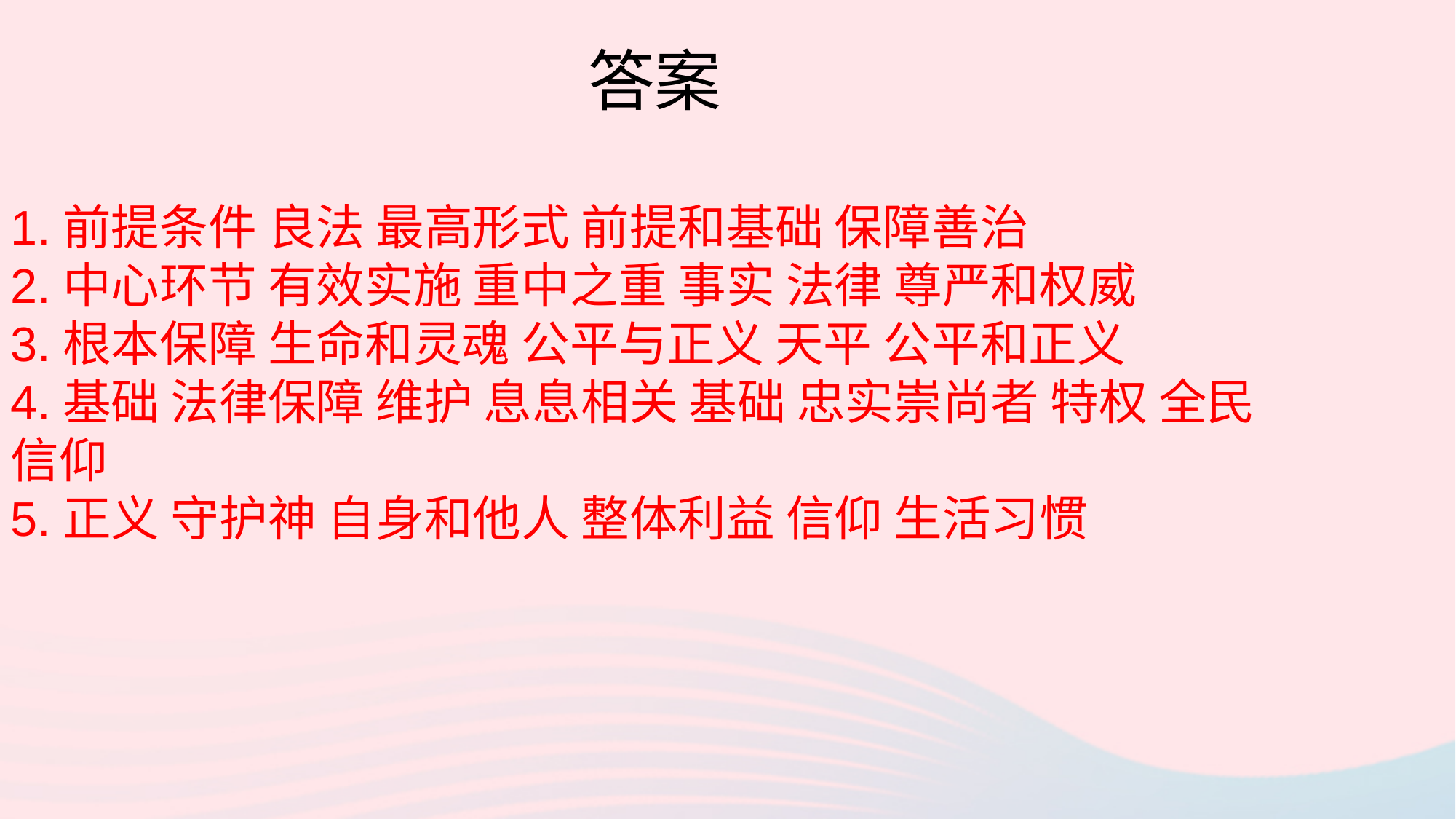

答案
1.前提条件 良法 最高形式 前提和基础 保障善治
2.中心环节 有效实施 重中之重 事实 法律 尊严和权威
3.根本保障 生命和灵魂 公平与正义 天平 公平和正义
4.基础 法律保障 维护 息息相关 基础 忠实崇尚者 特权 全民信仰
5.正义 守护神 自身和他人 整体利益 信仰 生活习惯